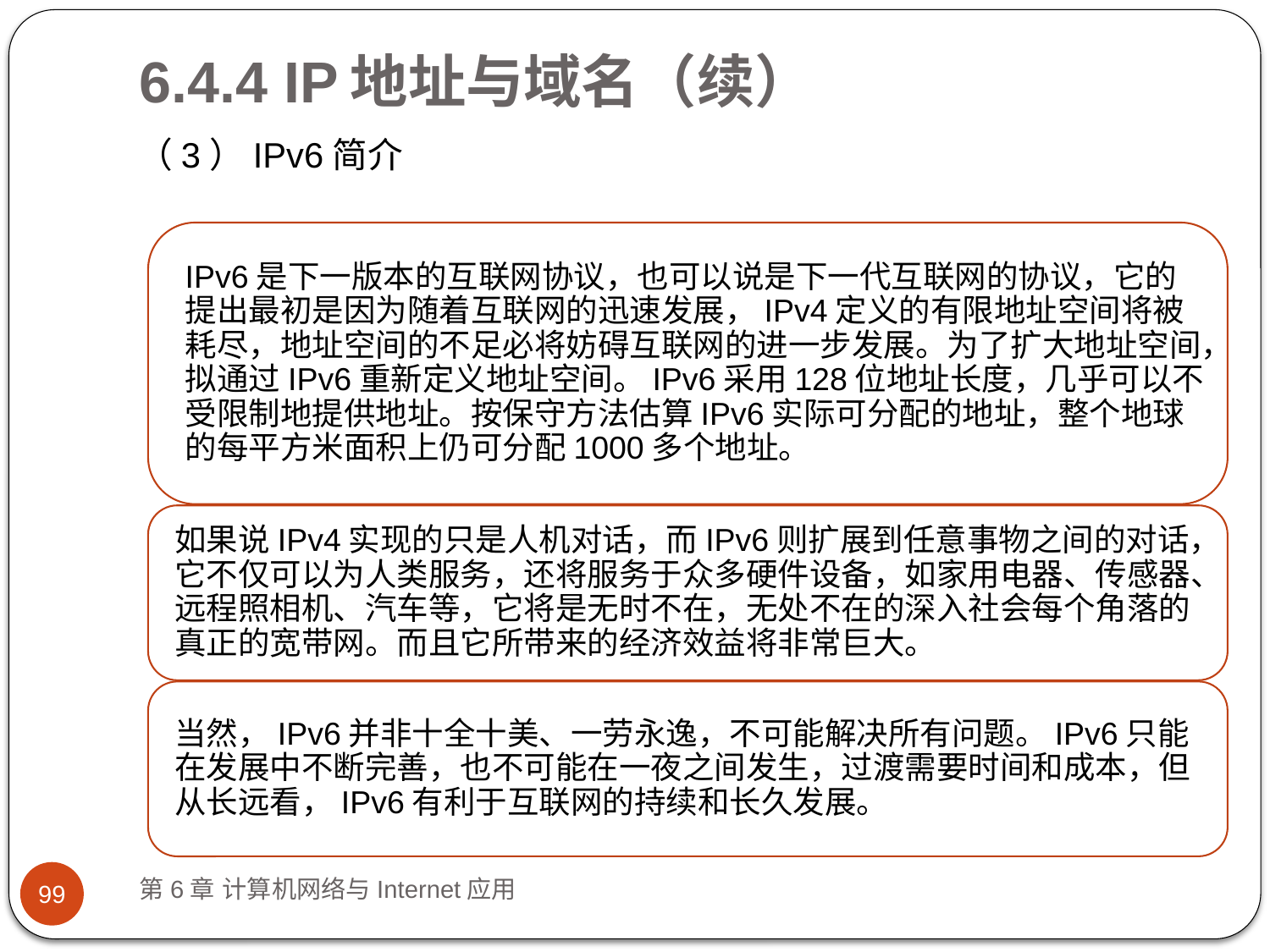

# 6.4.4 IP地址与域名（续）
（3）IPv6简介

IPv6是下一版本的互联网协议，也可以说是下一代互联网的协议，它的提出最初是因为随着互联网的迅速发展，IPv4定义的有限地址空间将被耗尽，地址空间的不足必将妨碍互联网的进一步发展。为了扩大地址空间，拟通过IPv6重新定义地址空间。IPv6采用128位地址长度，几乎可以不受限制地提供地址。按保守方法估算IPv6实际可分配的地址，整个地球的每平方米面积上仍可分配1000多个地址。
如果说IPv4实现的只是人机对话，而IPv6则扩展到任意事物之间的对话，它不仅可以为人类服务，还将服务于众多硬件设备，如家用电器、传感器、远程照相机、汽车等，它将是无时不在，无处不在的深入社会每个角落的真正的宽带网。而且它所带来的经济效益将非常巨大。
当然，IPv6并非十全十美、一劳永逸，不可能解决所有问题。IPv6只能在发展中不断完善，也不可能在一夜之间发生，过渡需要时间和成本，但从长远看，IPv6有利于互联网的持续和长久发展。
第6章 计算机网络与Internet应用
99